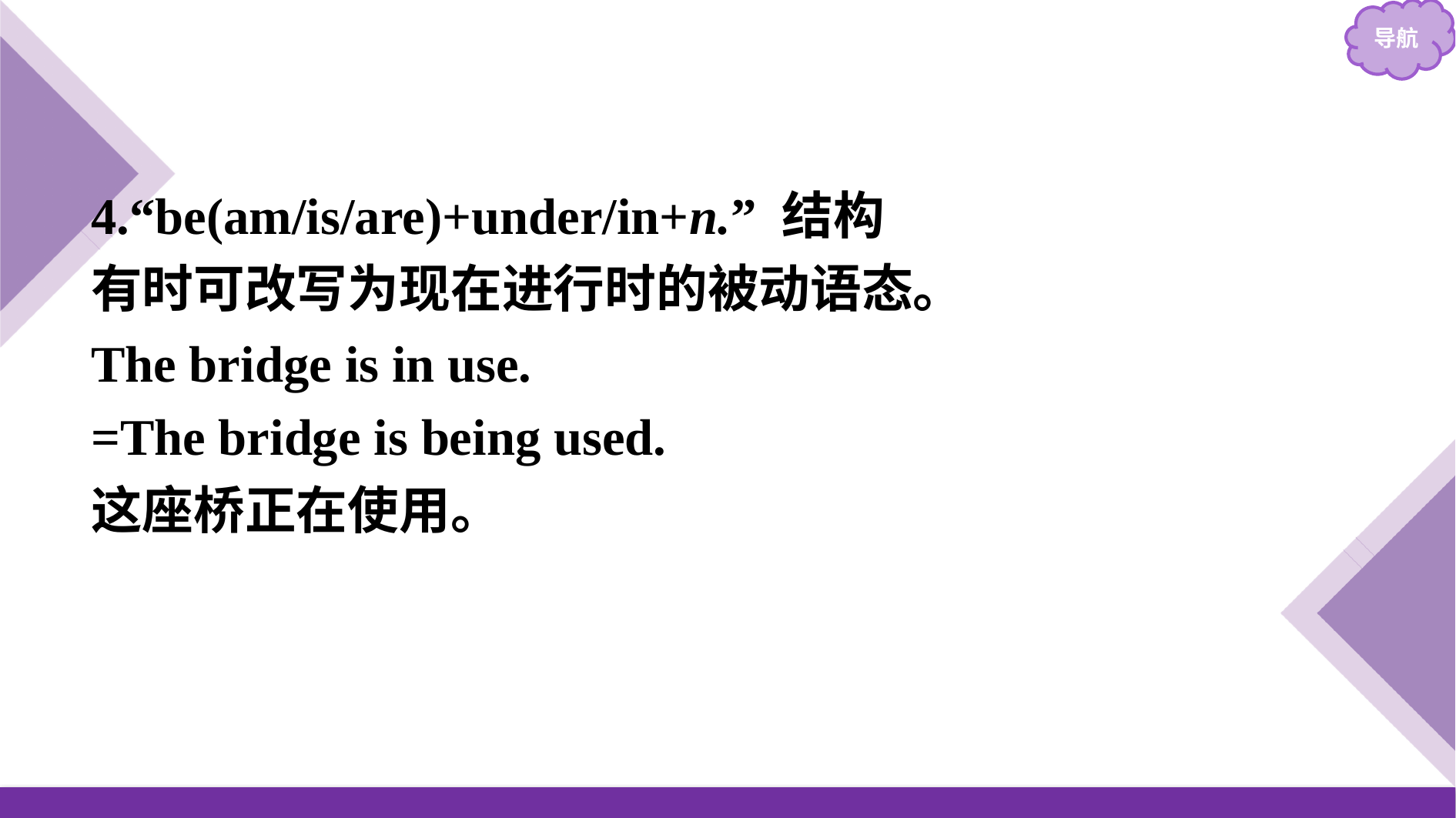

4.“be(am/is/are)+under/in+n.” 结构
有时可改写为现在进行时的被动语态。
The bridge is in use.
=The bridge is being used.
这座桥正在使用。